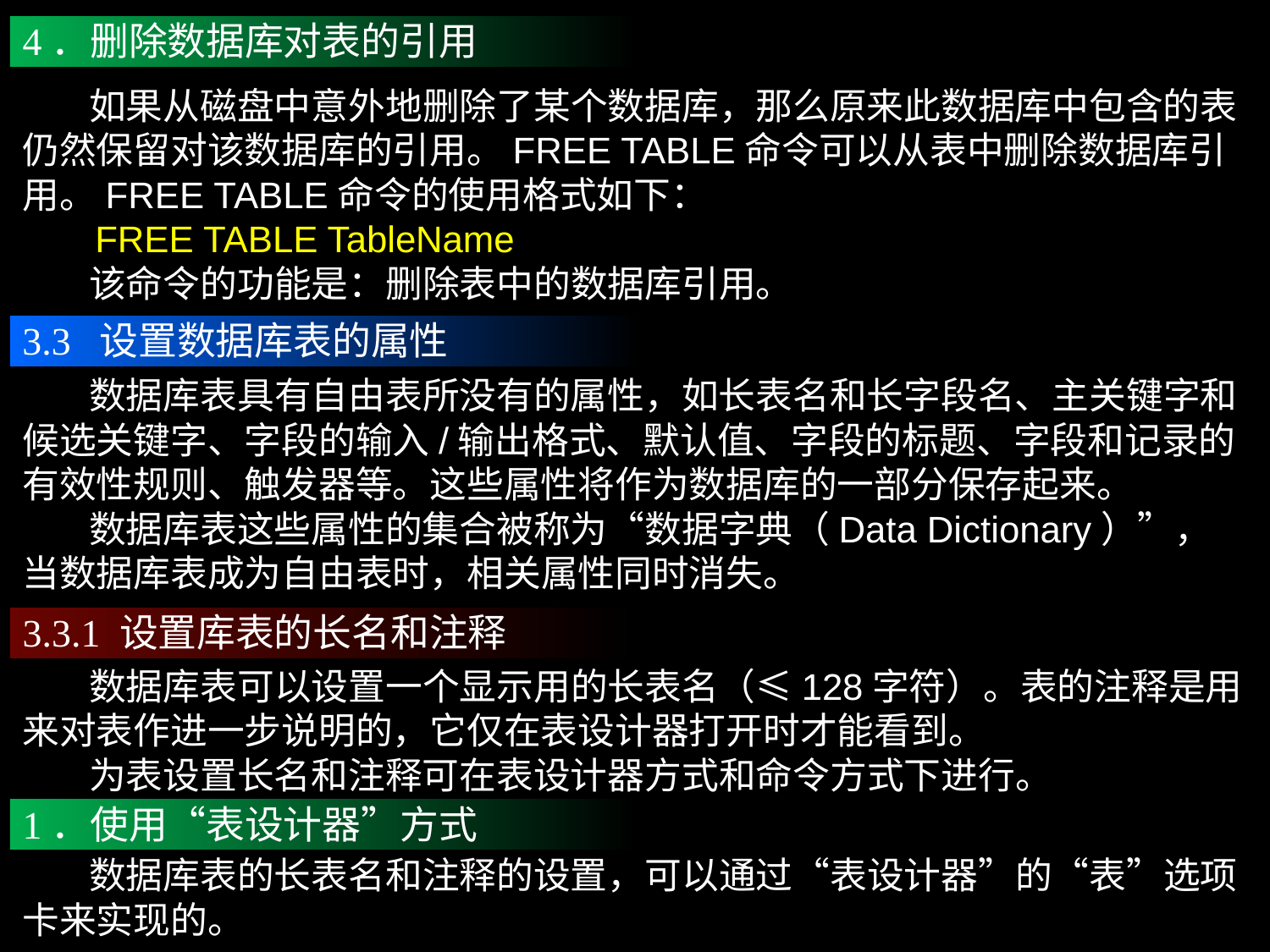

4．删除数据库对表的引用
       如果从磁盘中意外地删除了某个数据库，那么原来此数据库中包含的表仍然保留对该数据库的引用。FREE TABLE命令可以从表中删除数据库引用。FREE TABLE命令的使用格式如下：
       FREE TABLE TableName
       该命令的功能是：删除表中的数据库引用。
3.3  设置数据库表的属性
       数据库表具有自由表所没有的属性，如长表名和长字段名、主关键字和候选关键字、字段的输入/输出格式、默认值、字段的标题、字段和记录的有效性规则、触发器等。这些属性将作为数据库的一部分保存起来。
       数据库表这些属性的集合被称为“数据字典（Data Dictionary）”，当数据库表成为自由表时，相关属性同时消失。
3.3.1 设置库表的长名和注释
       数据库表可以设置一个显示用的长表名（≤128字符）。表的注释是用来对表作进一步说明的，它仅在表设计器打开时才能看到。
       为表设置长名和注释可在表设计器方式和命令方式下进行。
1．使用“表设计器”方式
       数据库表的长表名和注释的设置，可以通过“表设计器”的“表”选项卡来实现的。